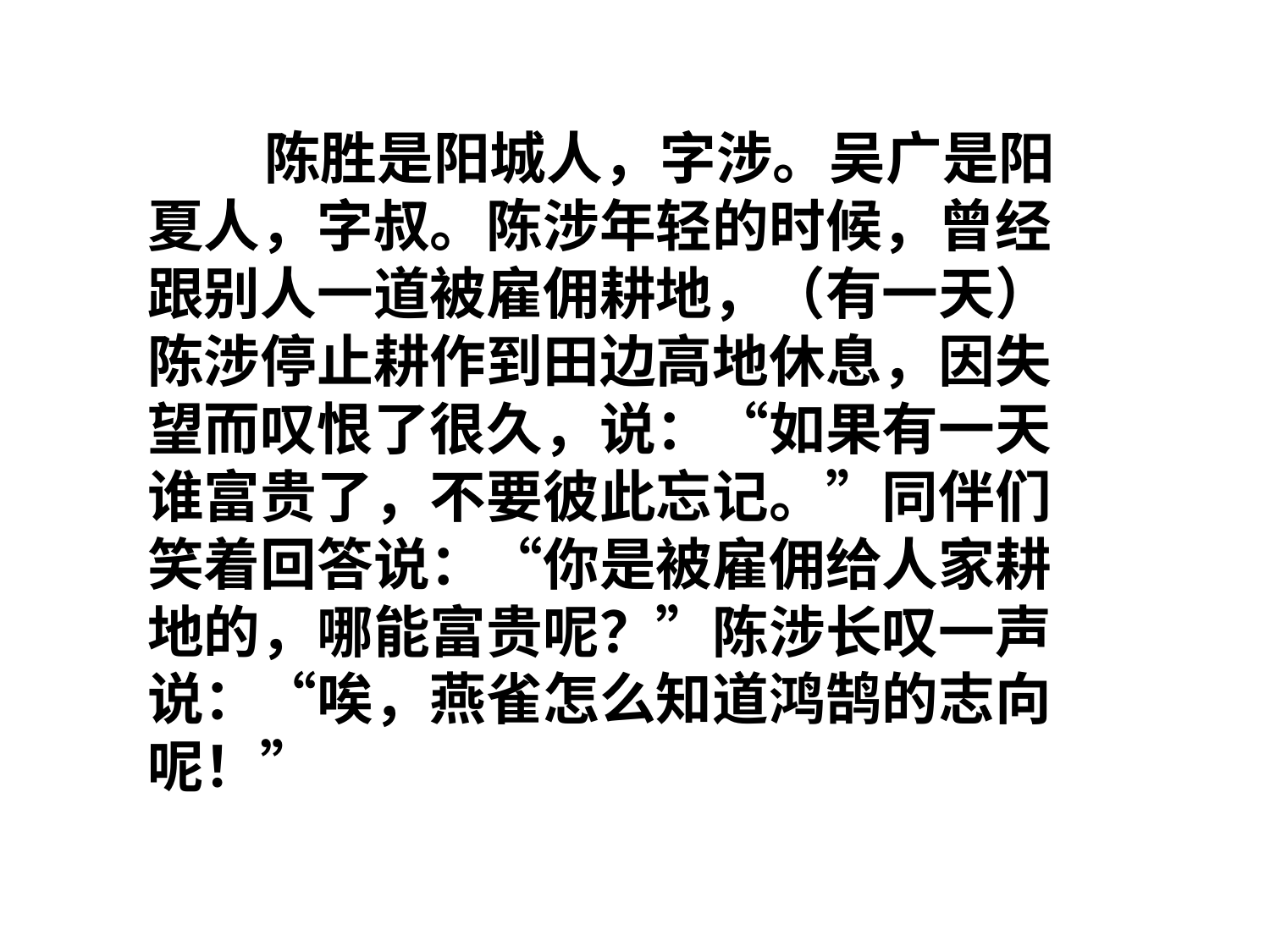

陈胜是阳城人，字涉。吴广是阳夏人，字叔。陈涉年轻的时候，曾经跟别人一道被雇佣耕地，（有一天）陈涉停止耕作到田边高地休息，因失望而叹恨了很久，说：“如果有一天谁富贵了，不要彼此忘记。”同伴们笑着回答说：“你是被雇佣给人家耕地的，哪能富贵呢？”陈涉长叹一声说：“唉，燕雀怎么知道鸿鹄的志向呢！”